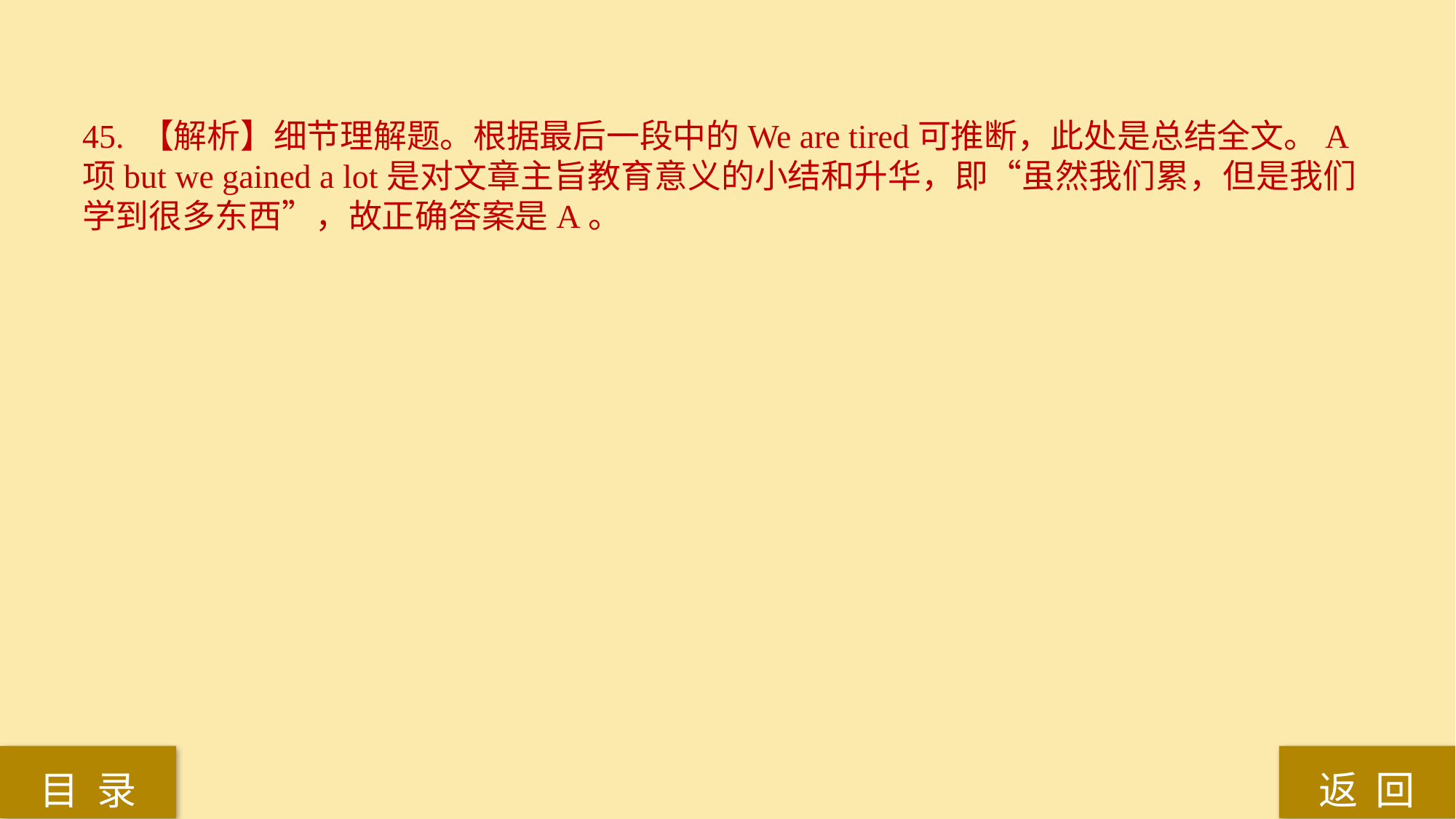

45. 【解析】细节理解题。根据最后一段中的We are tired可推断，此处是总结全文。A项but we gained a lot是对文章主旨教育意义的小结和升华，即“虽然我们累，但是我们学到很多东西”，故正确答案是A。
返  回